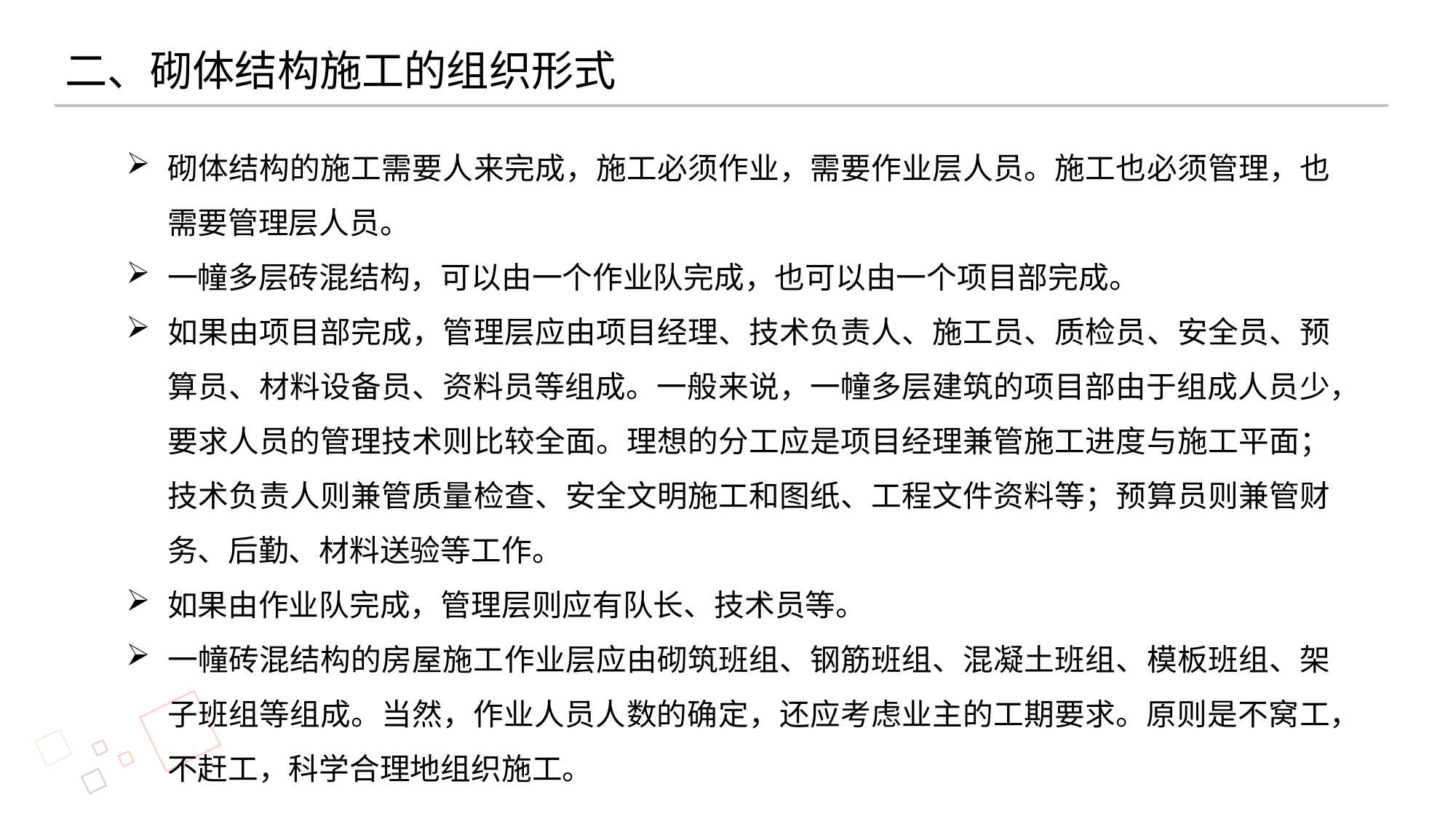

二、砌体结构施工的组织形式
砌体结构的施工需要人来完成，施工必须作业，需要作业层人员。施工也必须管理，也需要管理层人员。
一幢多层砖混结构，可以由一个作业队完成，也可以由一个项目部完成。
如果由项目部完成，管理层应由项目经理、技术负责人、施工员、质检员、安全员、预算员、材料设备员、资料员等组成。一般来说，一幢多层建筑的项目部由于组成人员少，要求人员的管理技术则比较全面。理想的分工应是项目经理兼管施工进度与施工平面；技术负责人则兼管质量检查、安全文明施工和图纸、工程文件资料等；预算员则兼管财务、后勤、材料送验等工作。
如果由作业队完成，管理层则应有队长、技术员等。
一幢砖混结构的房屋施工作业层应由砌筑班组、钢筋班组、混凝土班组、模板班组、架子班组等组成。当然，作业人员人数的确定，还应考虑业主的工期要求。原则是不窝工，不赶工，科学合理地组织施工。